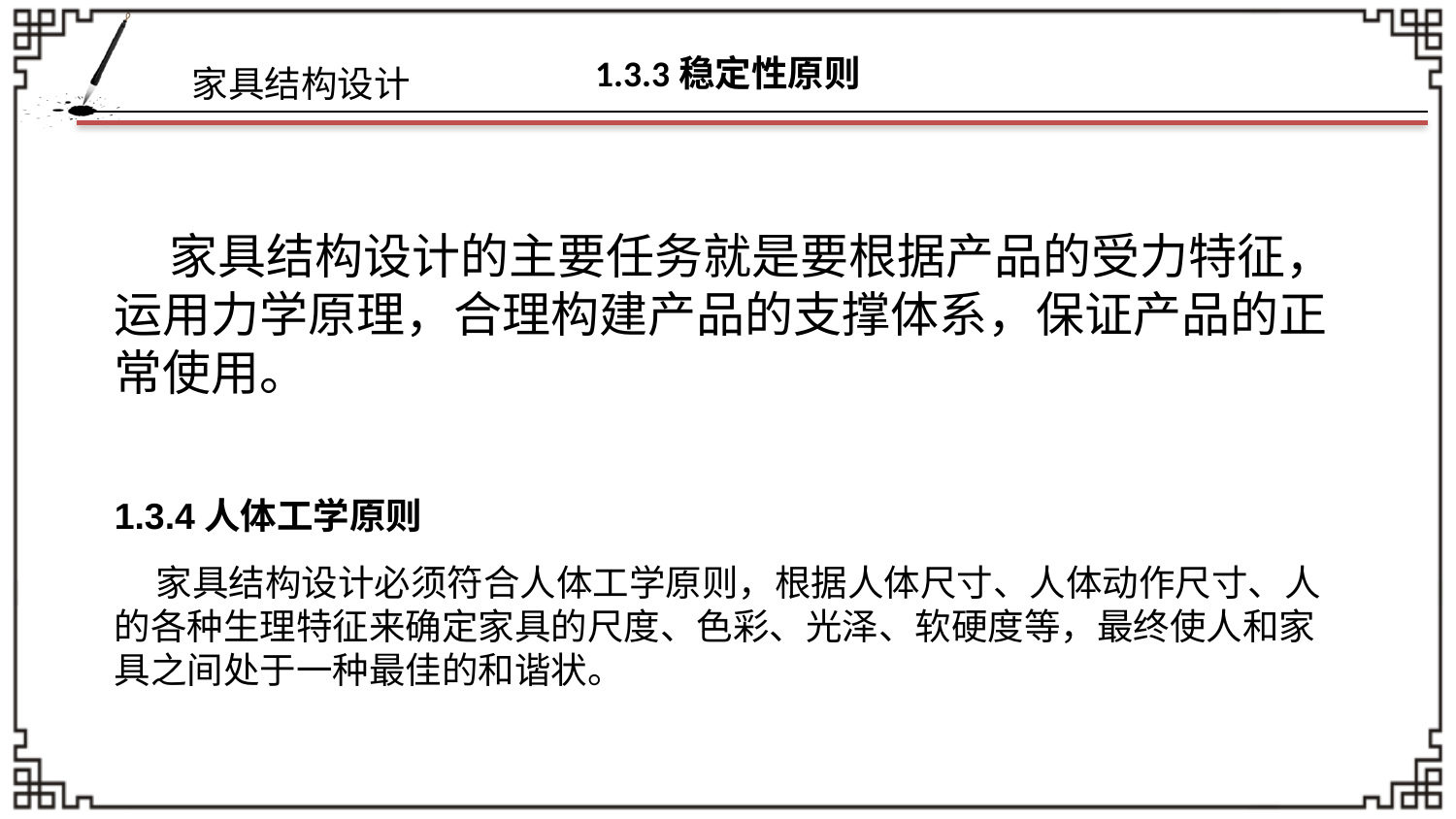

# 1.3.3稳定性原则
    家具结构设计的主要任务就是要根据产品的受力特征，运用力学原理，合理构建产品的支撑体系，保证产品的正常使用。
1.3.4人体工学原则
    家具结构设计必须符合人体工学原则，根据人体尺寸、人体动作尺寸、人的各种生理特征来确定家具的尺度、色彩、光泽、软硬度等，最终使人和家具之间处于一种最佳的和谐状。